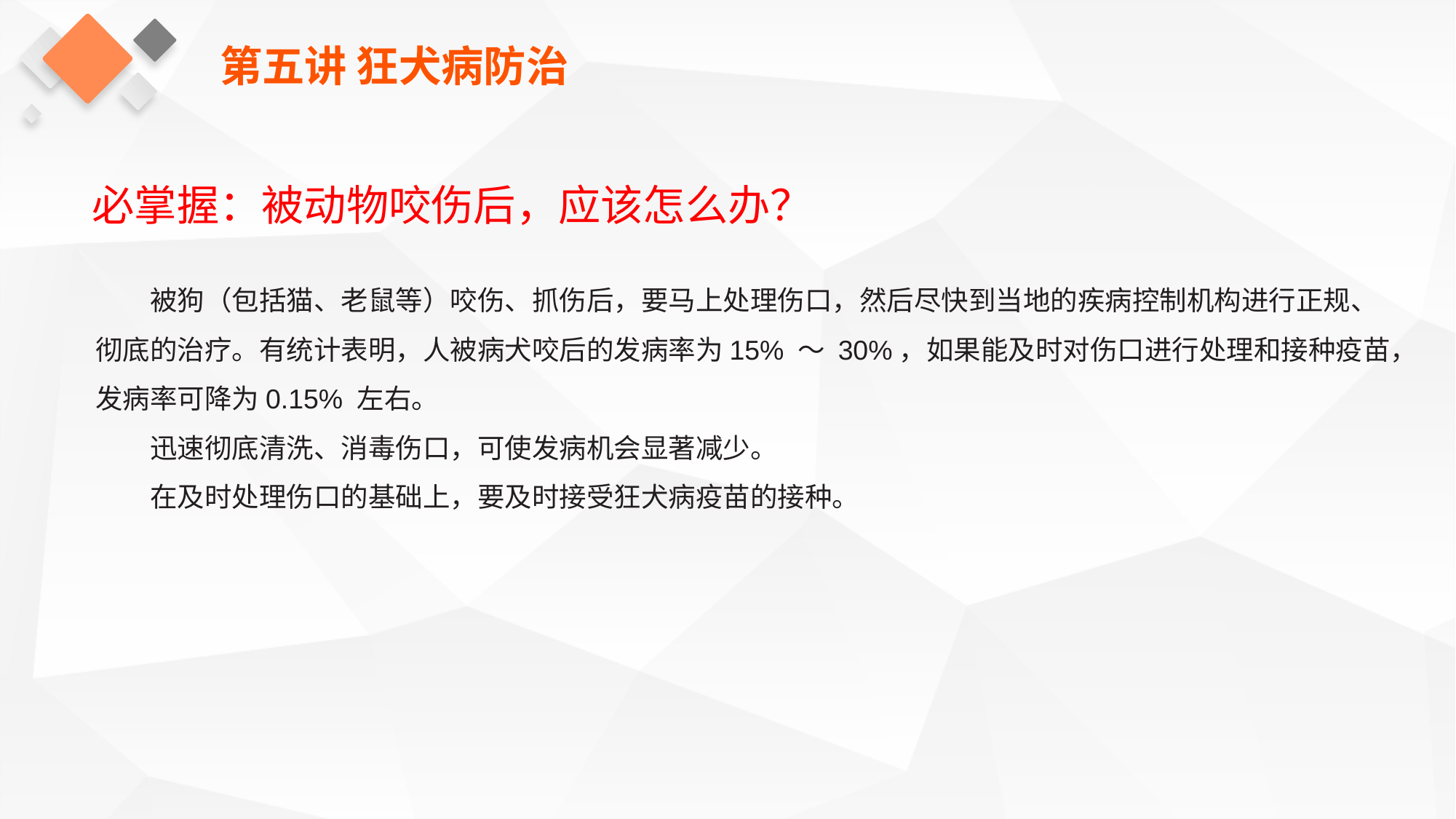

第五讲 狂犬病防治
必掌握：被动物咬伤后，应该怎么办？
被狗（包括猫、老鼠等）咬伤、抓伤后，要马上处理伤口，然后尽快到当地的疾病控制机构进行正规、彻底的治疗。有统计表明，人被病犬咬后的发病率为15% ～ 30%，如果能及时对伤口进行处理和接种疫苗，发病率可降为0.15% 左右。
迅速彻底清洗、消毒伤口，可使发病机会显著减少。
在及时处理伤口的基础上，要及时接受狂犬病疫苗的接种。